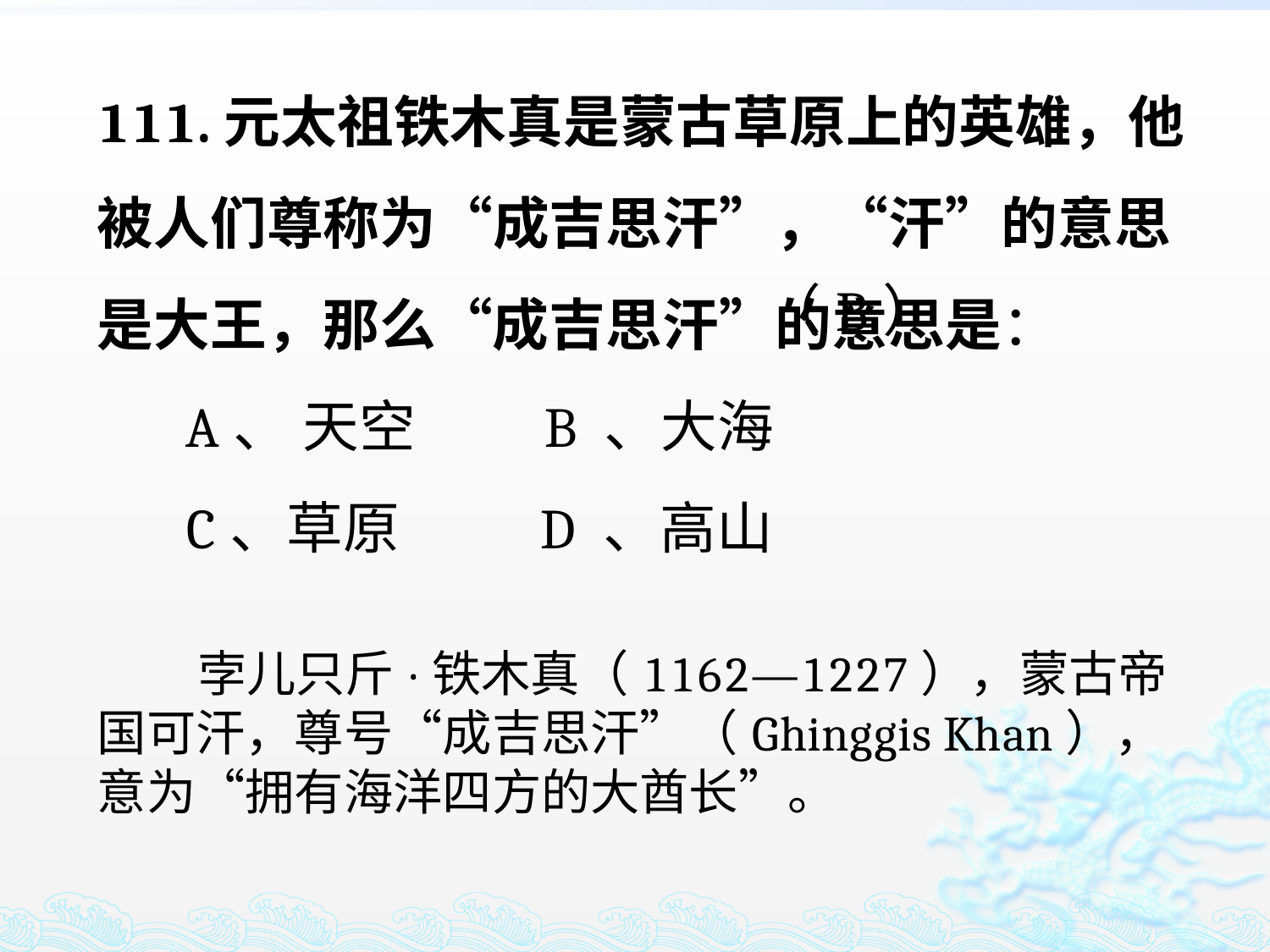

111.元太祖铁木真是蒙古草原上的英雄，他被人们尊称为“成吉思汗”，“汗”的意思是大王，那么“成吉思汗”的意思是：
       A、 天空         B 、大海
       C、草原          D 、高山
（B）
        孛儿只斤·铁木真（1162—1227），蒙古帝国可汗，尊号“成吉思汗”（Ghinggis Khan），意为“拥有海洋四方的大酋长”。